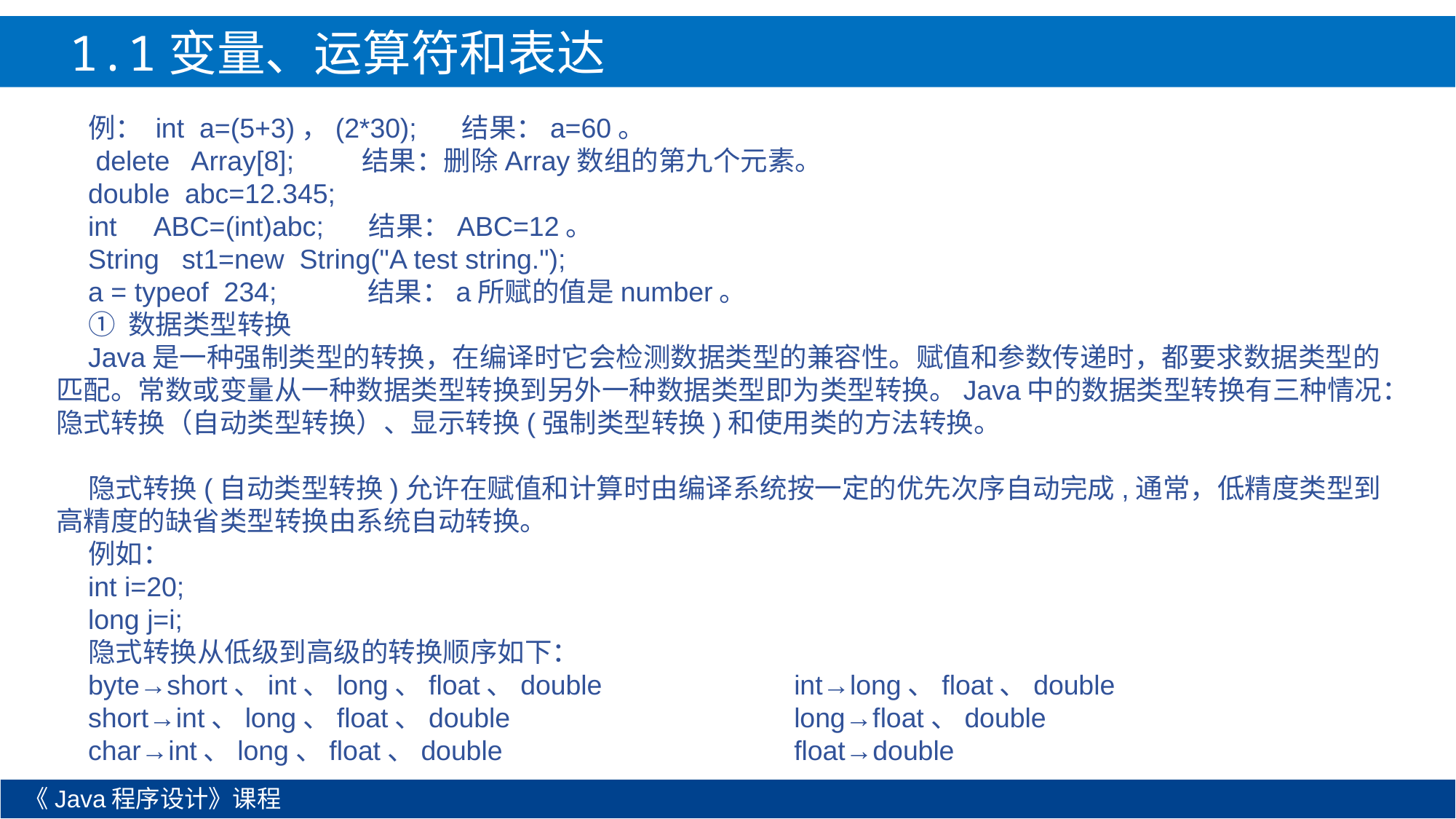

1.1变量、运算符和表达式
例： int  a=(5+3)，(2*30);     结果：a=60。
 delete   Array[8];        结果：删除Array数组的第九个元素。
double  abc=12.345;
int     ABC=(int)abc;     结果：ABC=12。
String   st1=new  String("A test string.");
a = typeof  234;           结果：a所赋的值是number。
① 数据类型转换
Java是一种强制类型的转换，在编译时它会检测数据类型的兼容性。赋值和参数传递时，都要求数据类型的匹配。常数或变量从一种数据类型转换到另外一种数据类型即为类型转换。Java中的数据类型转换有三种情况：隐式转换（自动类型转换）、显示转换(强制类型转换)和使用类的方法转换。

隐式转换(自动类型转换)允许在赋值和计算时由编译系统按一定的优先次序自动完成,通常，低精度类型到高精度的缺省类型转换由系统自动转换。
例如：
int i=20;
long j=i;
隐式转换从低级到高级的转换顺序如下：
byte→short、int、long、float、double
short→int、long、float、double
char→int、long、float、double

int→long、float、double
long→float、double
float→double

《Java程序设计》课程